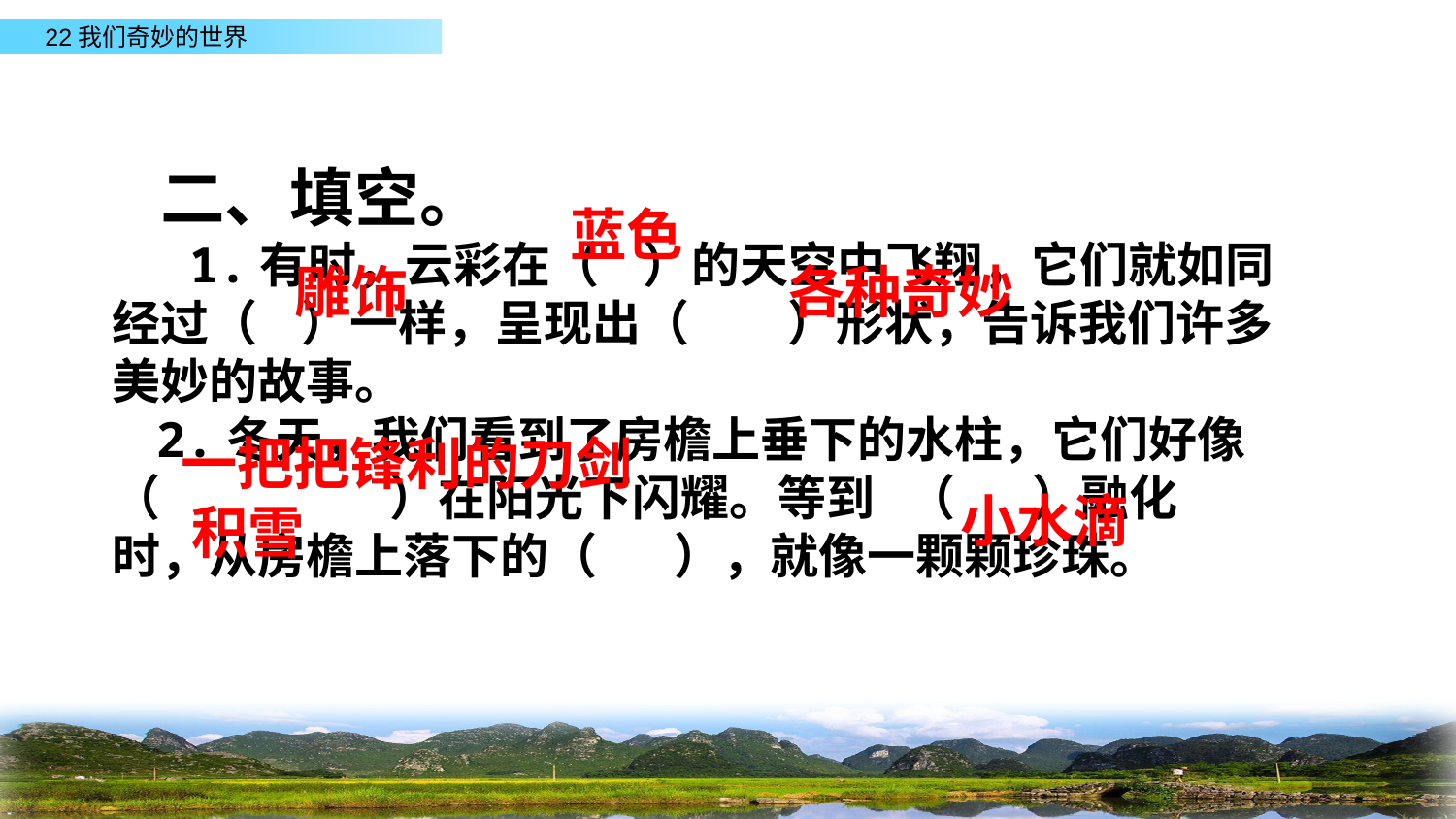

二、填空。
 1.有时，云彩在（    ）的天空中飞翔，它们就如同经过（    ）一样，呈现出（         ）形状，告诉我们许多美妙的故事。
   2.冬天，我们看到了房檐上垂下的水柱，它们好像（                     ）在阳光下闪耀。等到   （       ）融化时，从房檐上落下的（       ），就像一颗颗珍珠。
蓝色
雕饰
各种奇妙
一把把锋利的刀剑
小水滴
积雪